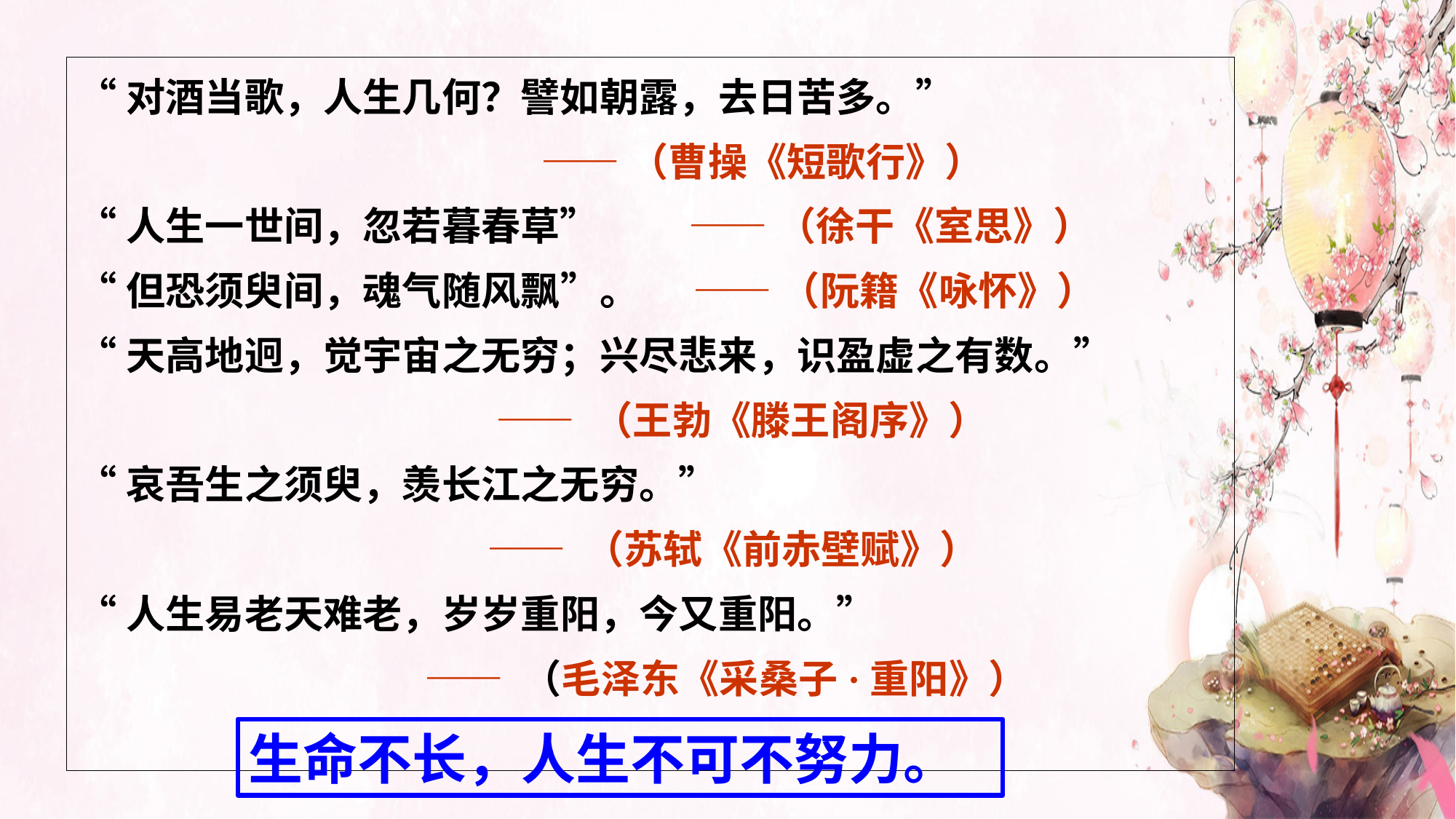

“对酒当歌，人生几何？譬如朝露，去日苦多。”
                                                    ——（曹操《短歌行》）
“人生一世间，忽若暮春草”          —— （徐干《室思》）
“但恐须臾间，魂气随风飘”。      —— （阮籍《咏怀》）
“天高地迥，觉宇宙之无穷；兴尽悲来，识盈虚之有数。”
                                               —— （王勃《滕王阁序》）
“哀吾生之须臾，羡长江之无穷。”
                                              —— （苏轼《前赤壁赋》）
“人生易老天难老，岁岁重阳，今又重阳。”
                                       —— （毛泽东《采桑子·重阳》）
生命不长，人生不可不努力。